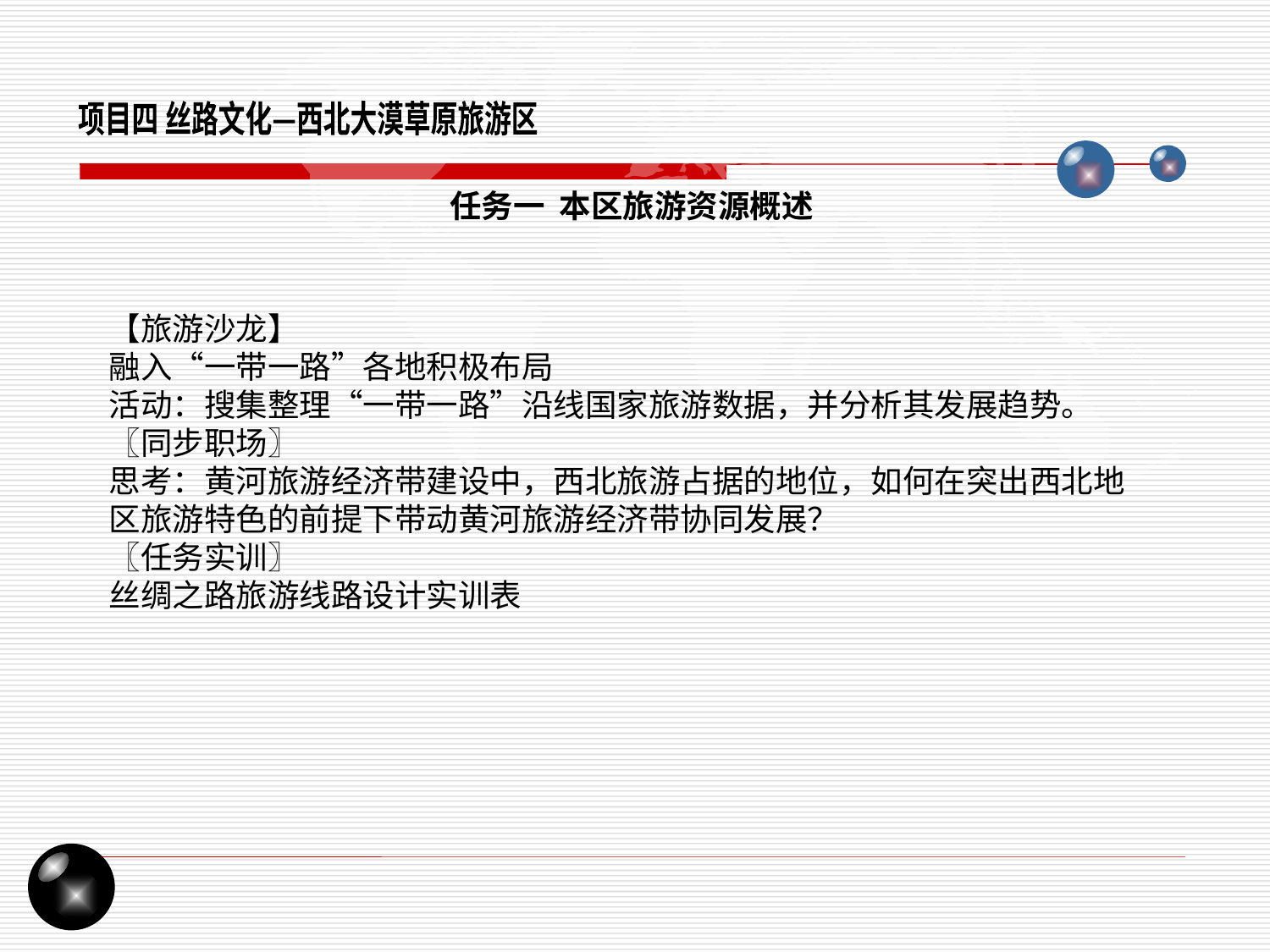

项目四 丝路文化—西北大漠草原旅游区
任务一  本区旅游资源概述

【旅游沙龙】
融入“一带一路”各地积极布局
活动：搜集整理“一带一路”沿线国家旅游数据，并分析其发展趋势。
〖同步职场〗
思考：黄河旅游经济带建设中，西北旅游占据的地位，如何在突出西北地区旅游特色的前提下带动黄河旅游经济带协同发展？
〖任务实训〗
丝绸之路旅游线路设计实训表